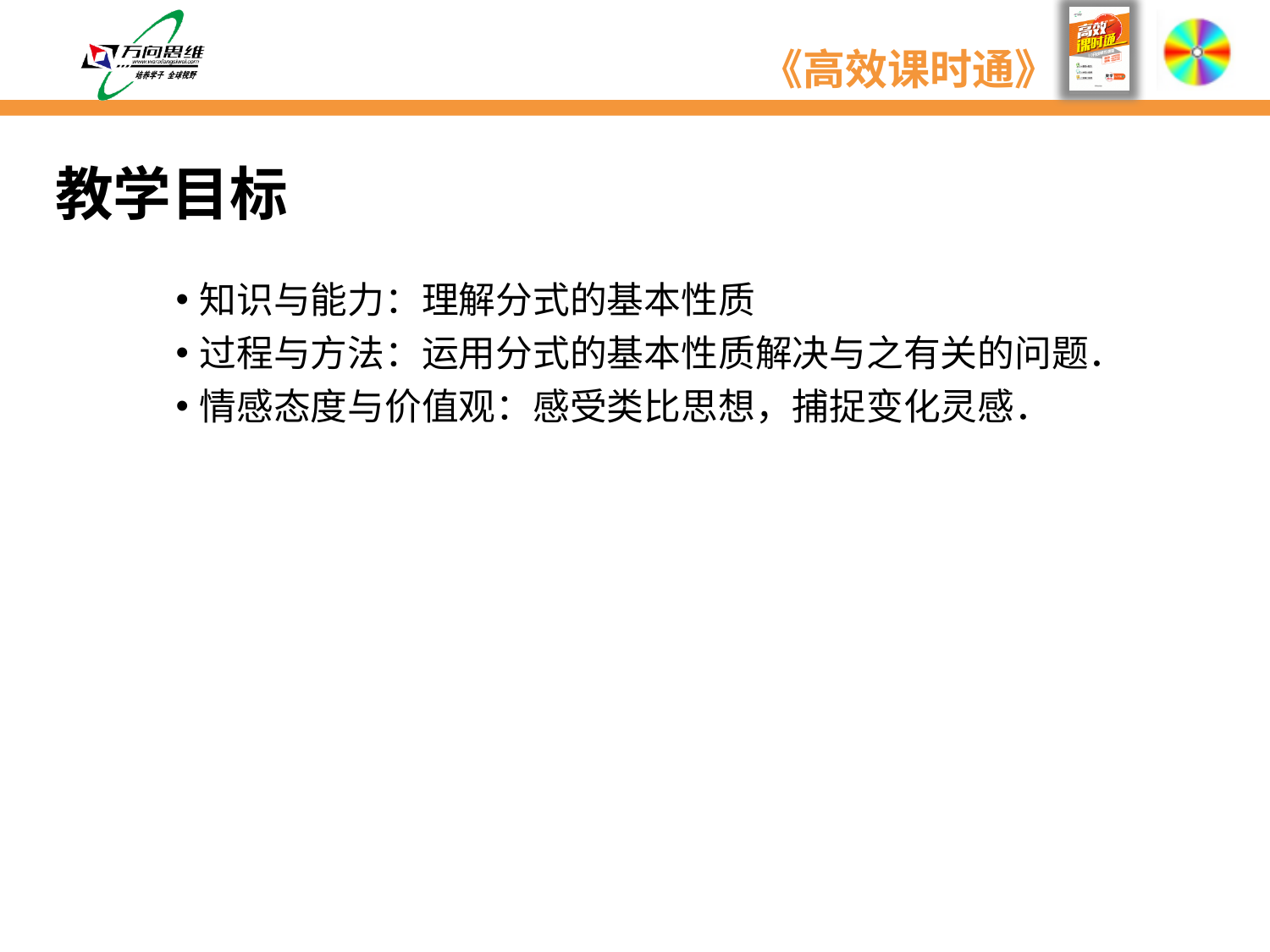

# 教学目标
知识与能力：理解分式的基本性质
过程与方法：运用分式的基本性质解决与之有关的问题．
情感态度与价值观：感受类比思想，捕捉变化灵感．